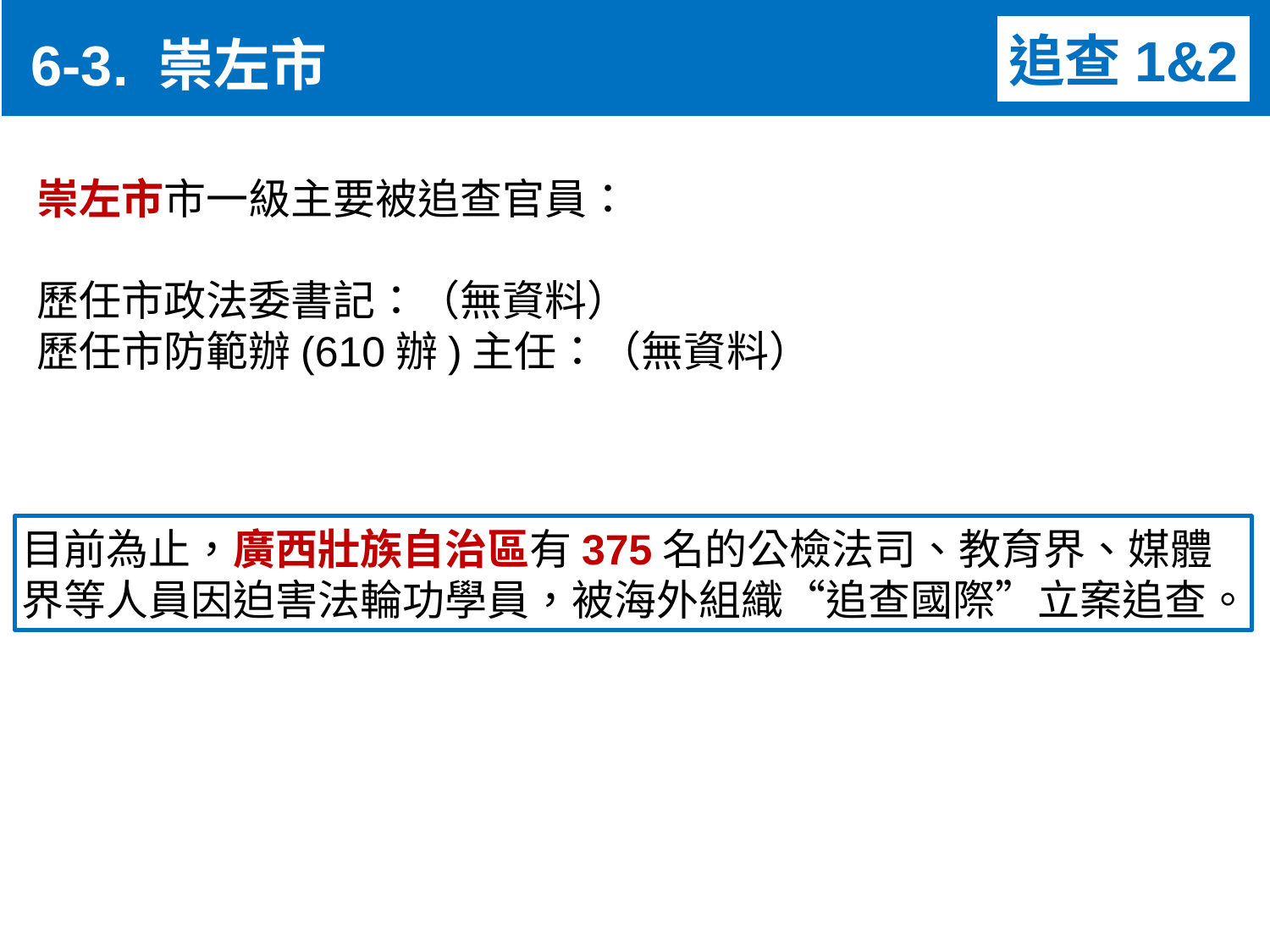

6-3. 崇左市
追查1&2
崇左市市一級主要被追查官員：

歷任市政法委書記：（無資料）
歷任市防範辦(610辦)主任：（無資料）
目前為止，廣西壯族自治區有375名的公檢法司、教育界、媒體界等人員因迫害法輪功學員，被海外組織“追查國際”立案追查。